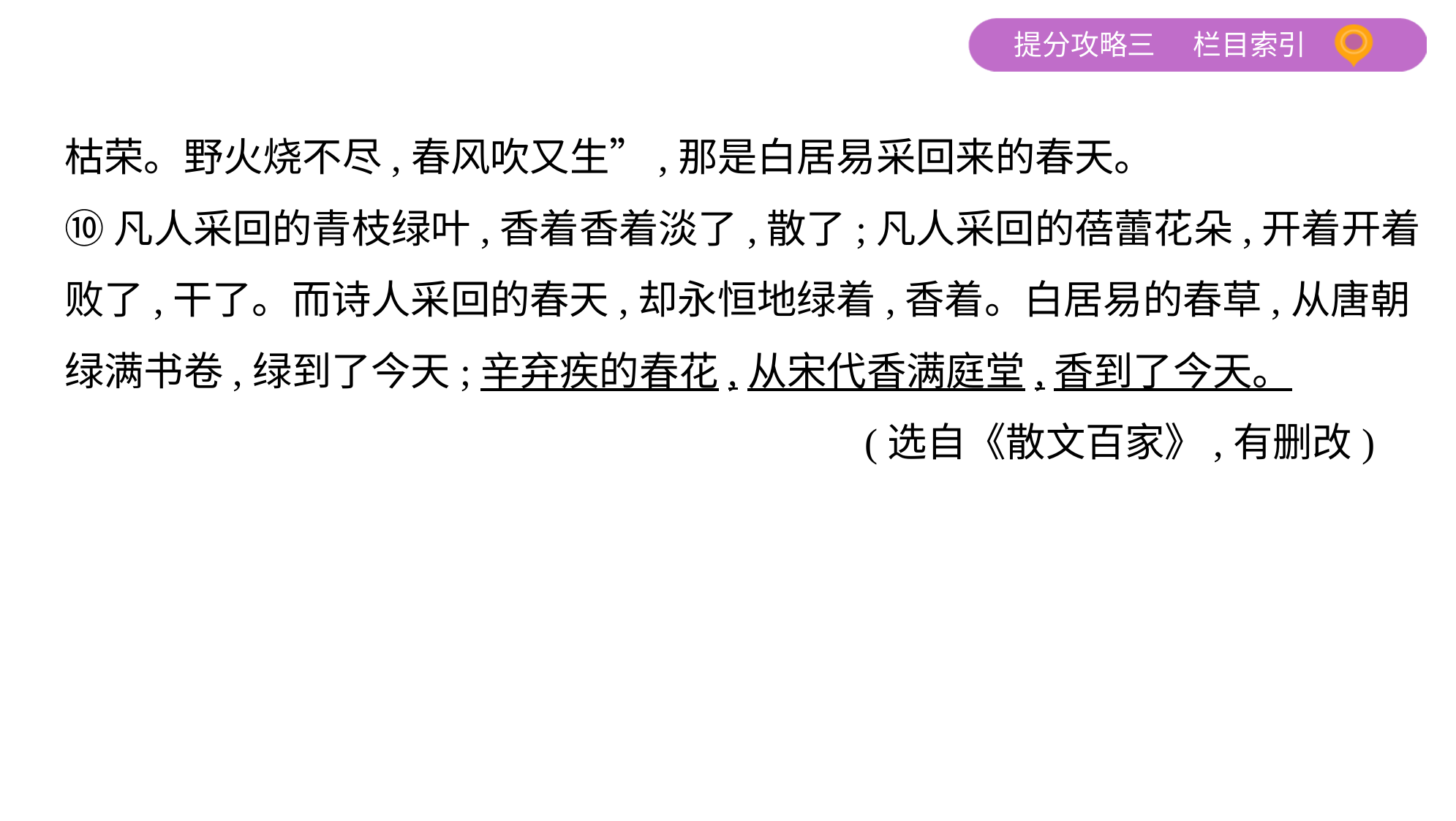

枯荣。野火烧不尽,春风吹又生”,那是白居易采回来的春天。
⑩凡人采回的青枝绿叶,香着香着淡了,散了;凡人采回的蓓蕾花朵,开着开着
败了,干了。而诗人采回的春天,却永恒地绿着,香着。白居易的春草,从唐朝
绿满书卷,绿到了今天;辛弃疾的春花,从宋代香满庭堂,香到了今天。
                                                                                 (选自《散文百家》,有删改)